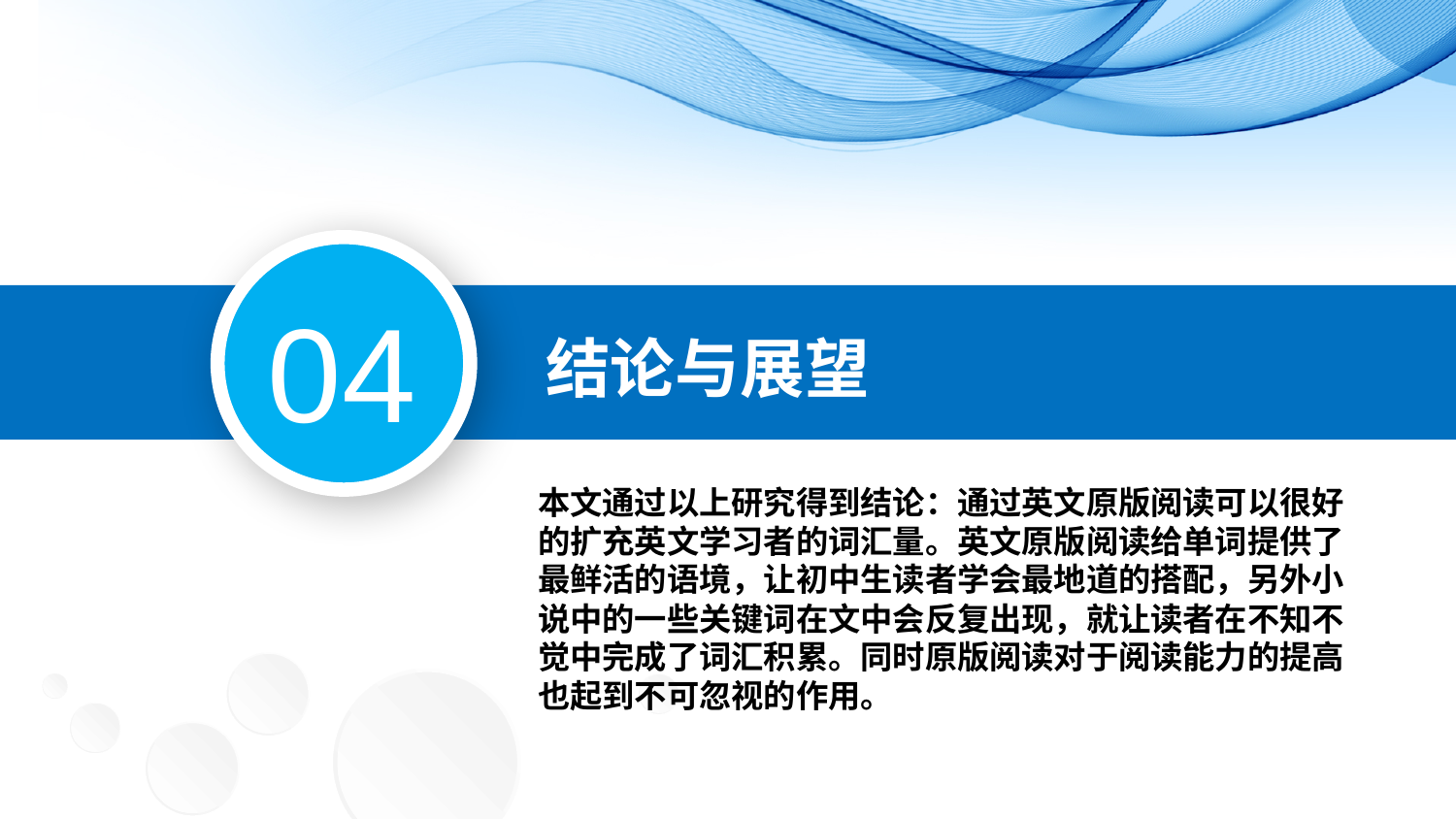

04

结论与展望
本文通过以上研究得到结论：通过英文原版阅读可以很好的扩充英文学习者的词汇量。英文原版阅读给单词提供了最鲜活的语境，让初中生读者学会最地道的搭配，另外小说中的一些关键词在文中会反复出现，就让读者在不知不觉中完成了词汇积累。同时原版阅读对于阅读能力的提高也起到不可忽视的作用。